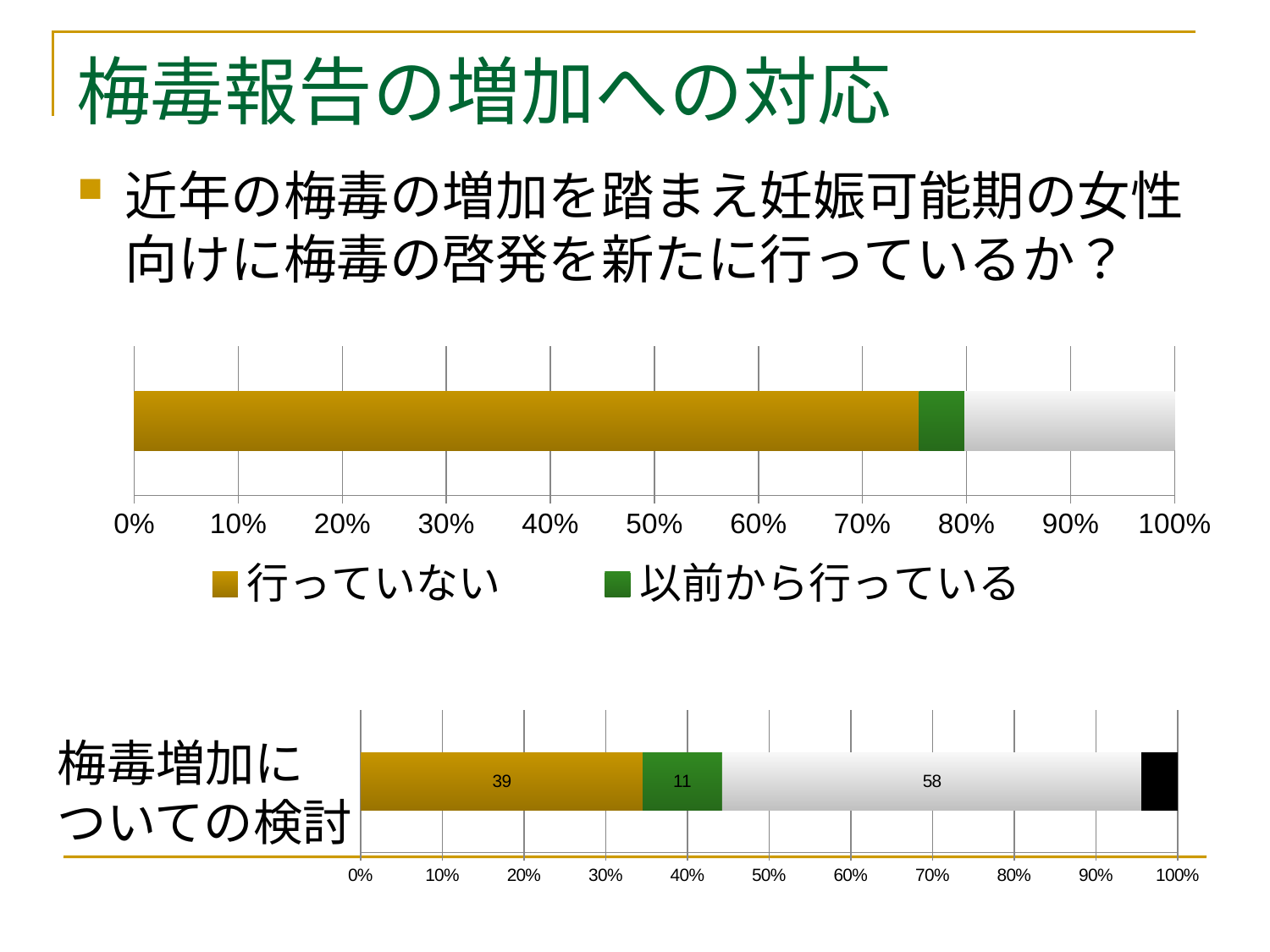

# 梅毒報告の増加への対応
近年の梅毒の増加を踏まえ妊娠可能期の女性向けに梅毒の啓発を新たに行っているか？

### Chart

| Category | 行っていない | 以前から行っている　 | 新たに行った |
|---|---|---|---|

### Chart

| Category | 増加していない | 検討予定 | 増加している | NA |
|---|---|---|---|---|
梅毒増加に
ついての検討